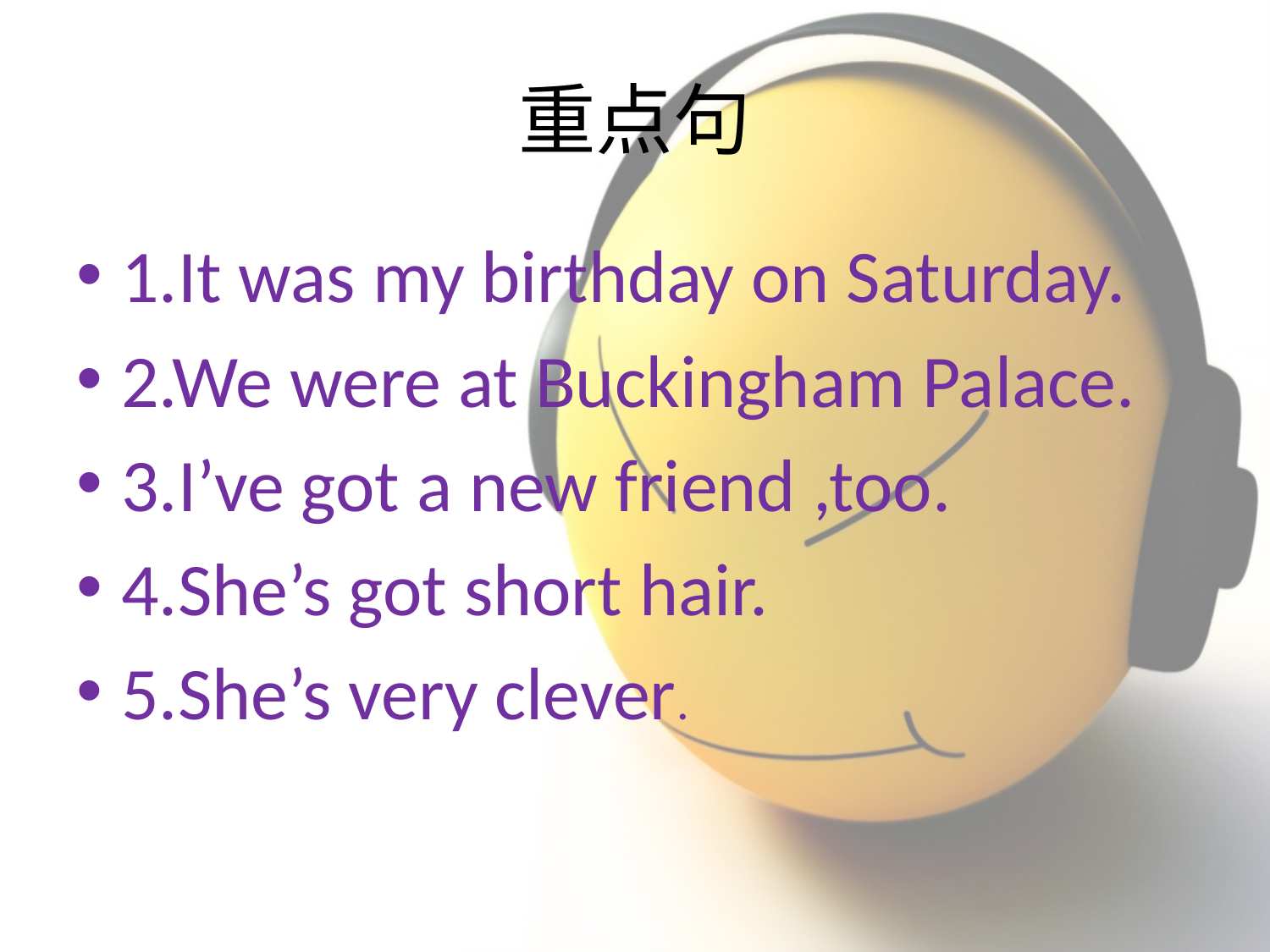

# 重点句
1.It was my birthday on Saturday.
2.We were at Buckingham Palace.
3.I’ve got a new friend ,too.
4.She’s got short hair.
5.She’s very clever.